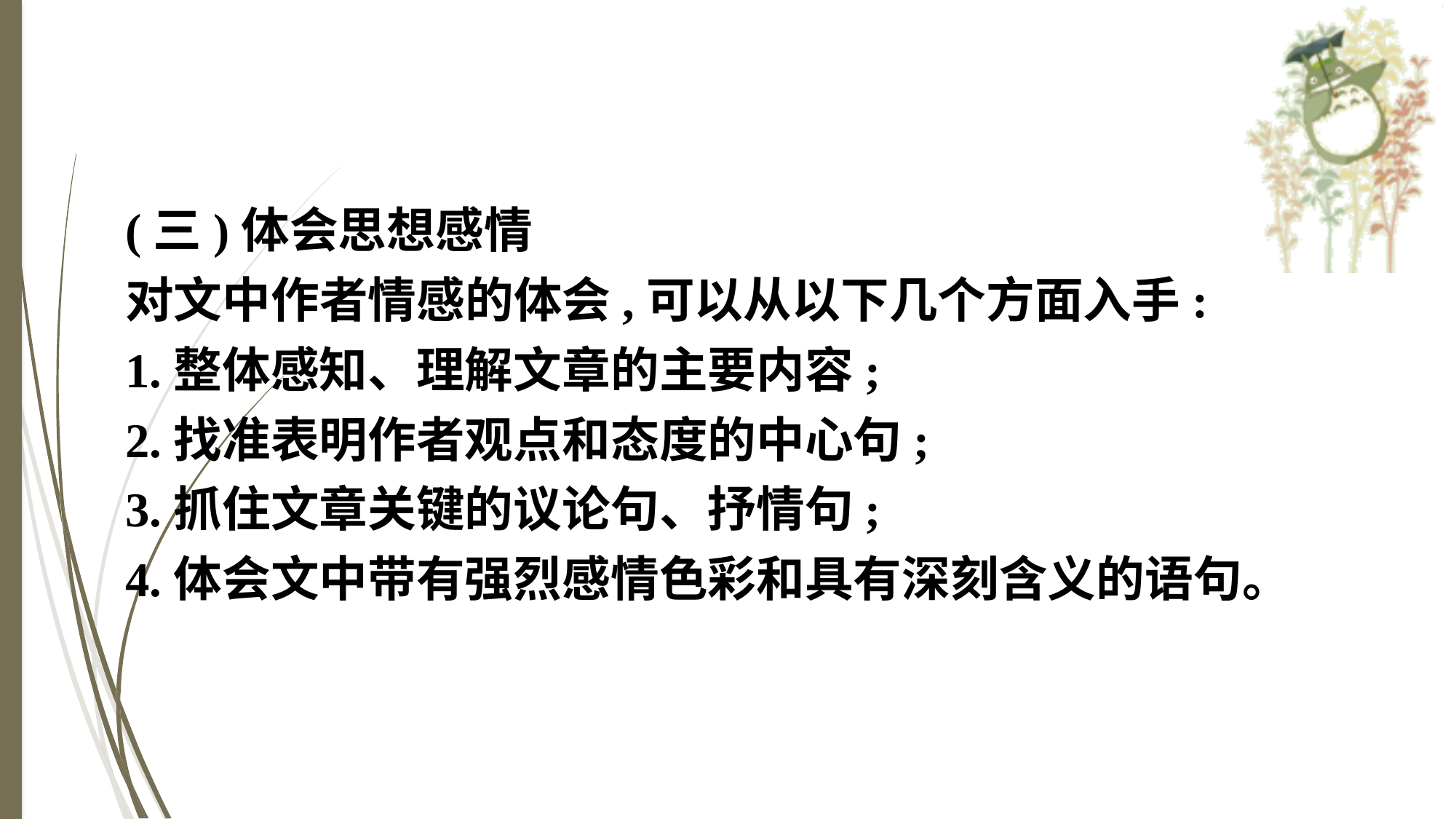

(三)体会思想感情
对文中作者情感的体会,可以从以下几个方面入手:
1.整体感知、理解文章的主要内容;
2.找准表明作者观点和态度的中心句;
3.抓住文章关键的议论句、抒情句;
4.体会文中带有强烈感情色彩和具有深刻含义的语句。